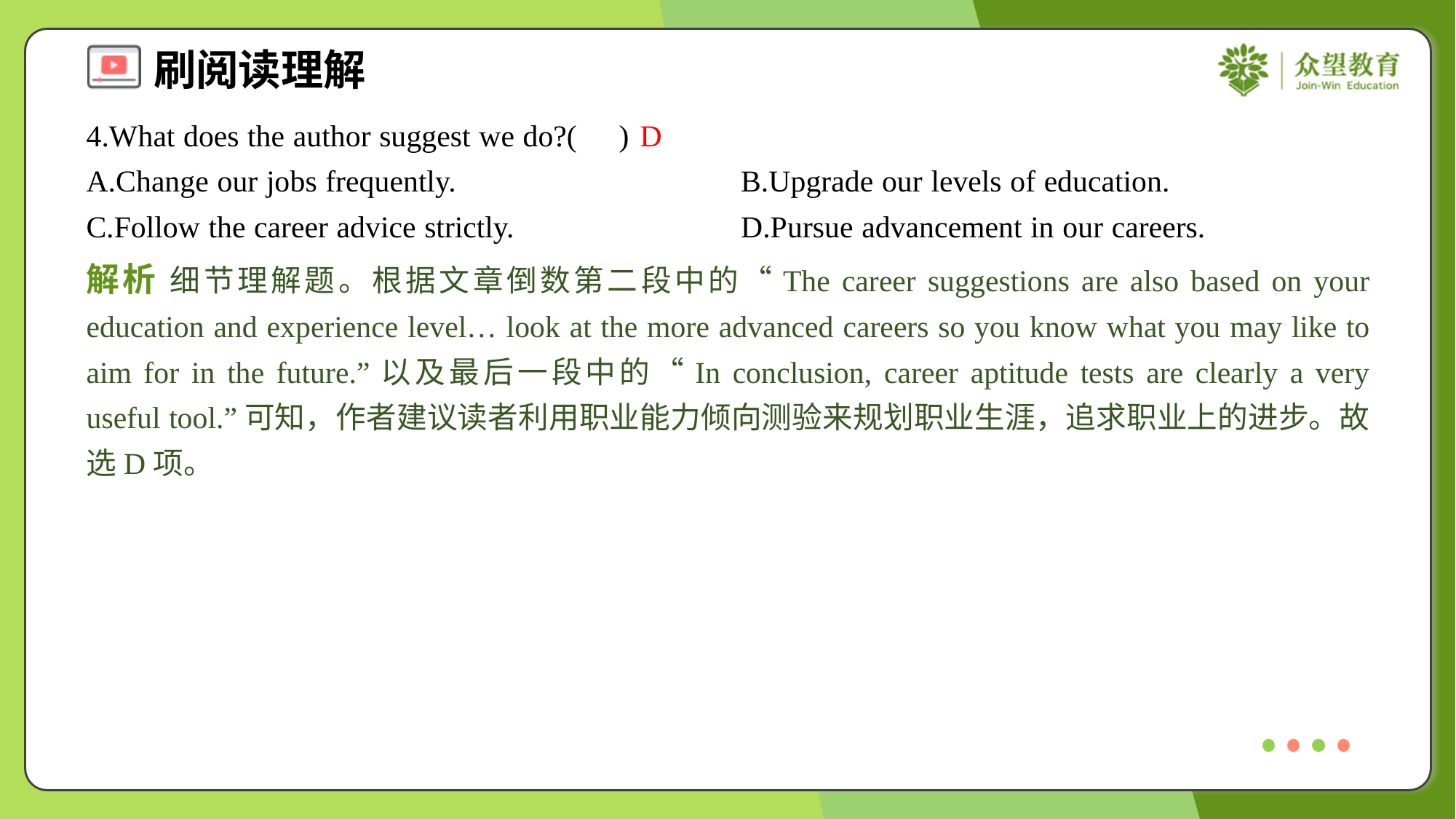

4.What does the author suggest we do?(     )
D
A.Change our jobs frequently.	B.Upgrade our levels of education.
C.Follow the career advice strictly.	D.Pursue advancement in our careers.
解析 细节理解题。根据文章倒数第二段中的“The career suggestions are also based on your education and experience level… look at the more advanced careers so you know what you may like to aim for in the future.”以及最后一段中的“In conclusion, career aptitude tests are clearly a very useful tool.”可知，作者建议读者利用职业能力倾向测验来规划职业生涯，追求职业上的进步。故选D项。